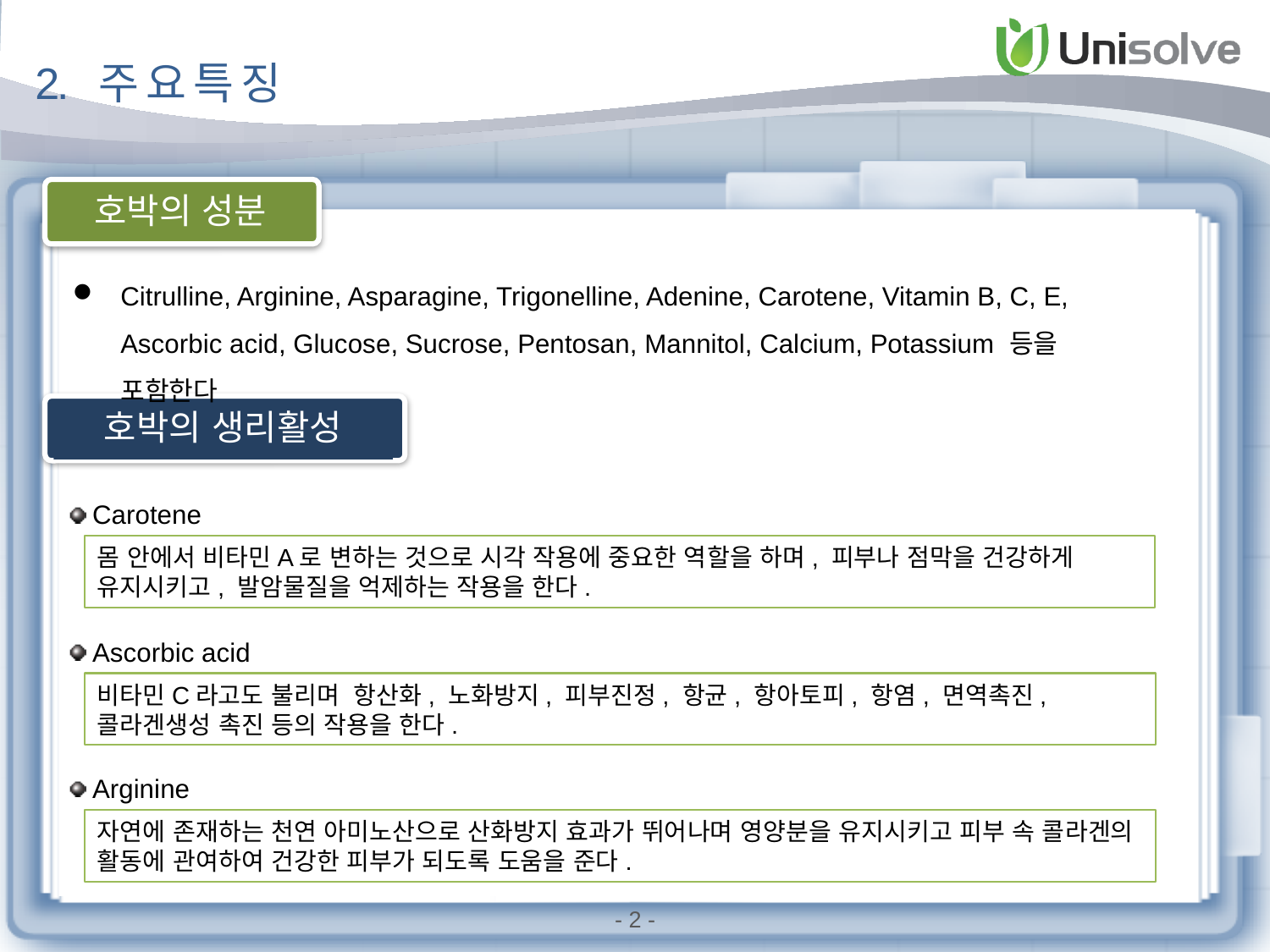

2.  주 요 특 징

호박의 성분
Citrulline, Arginine, Asparagine, Trigonelline, Adenine, Carotene, Vitamin B, C, E, Ascorbic acid, Glucose, Sucrose, Pentosan, Mannitol, Calcium, Potassium 등을 포함한다

호박의 생리활성
Carotene
몸 안에서 비타민A로 변하는 것으로 시각 작용에 중요한 역할을 하며, 피부나 점막을 건강하게 유지시키고, 발암물질을 억제하는 작용을 한다.
Ascorbic acid
비타민C라고도 불리며  항산화, 노화방지, 피부진정, 항균, 항아토피, 항염, 면역촉진, 콜라겐생성 촉진 등의 작용을 한다.
Arginine
자연에 존재하는 천연 아미노산으로 산화방지 효과가 뛰어나며 영양분을 유지시키고 피부 속 콜라겐의 활동에 관여하여 건강한 피부가 되도록 도움을 준다.
- 2 -